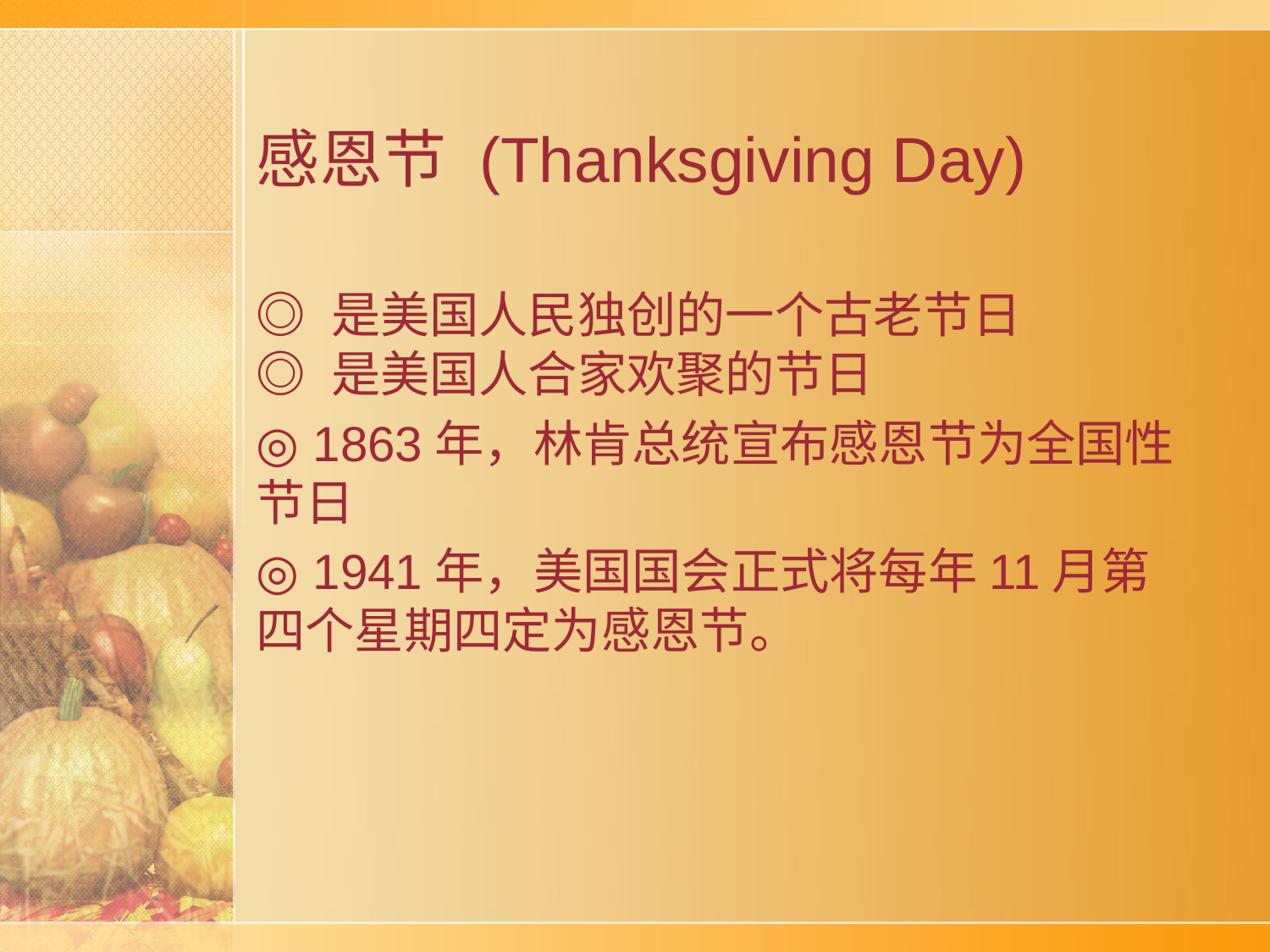

# 感恩节 (Thanksgiving Day)

◎ 是美国人民独创的一个古老节日
◎ 是美国人合家欢聚的节日
◎ 1863年，林肯总统宣布感恩节为全国性节日
◎ 1941年，美国国会正式将每年11月第四个星期四定为感恩节。